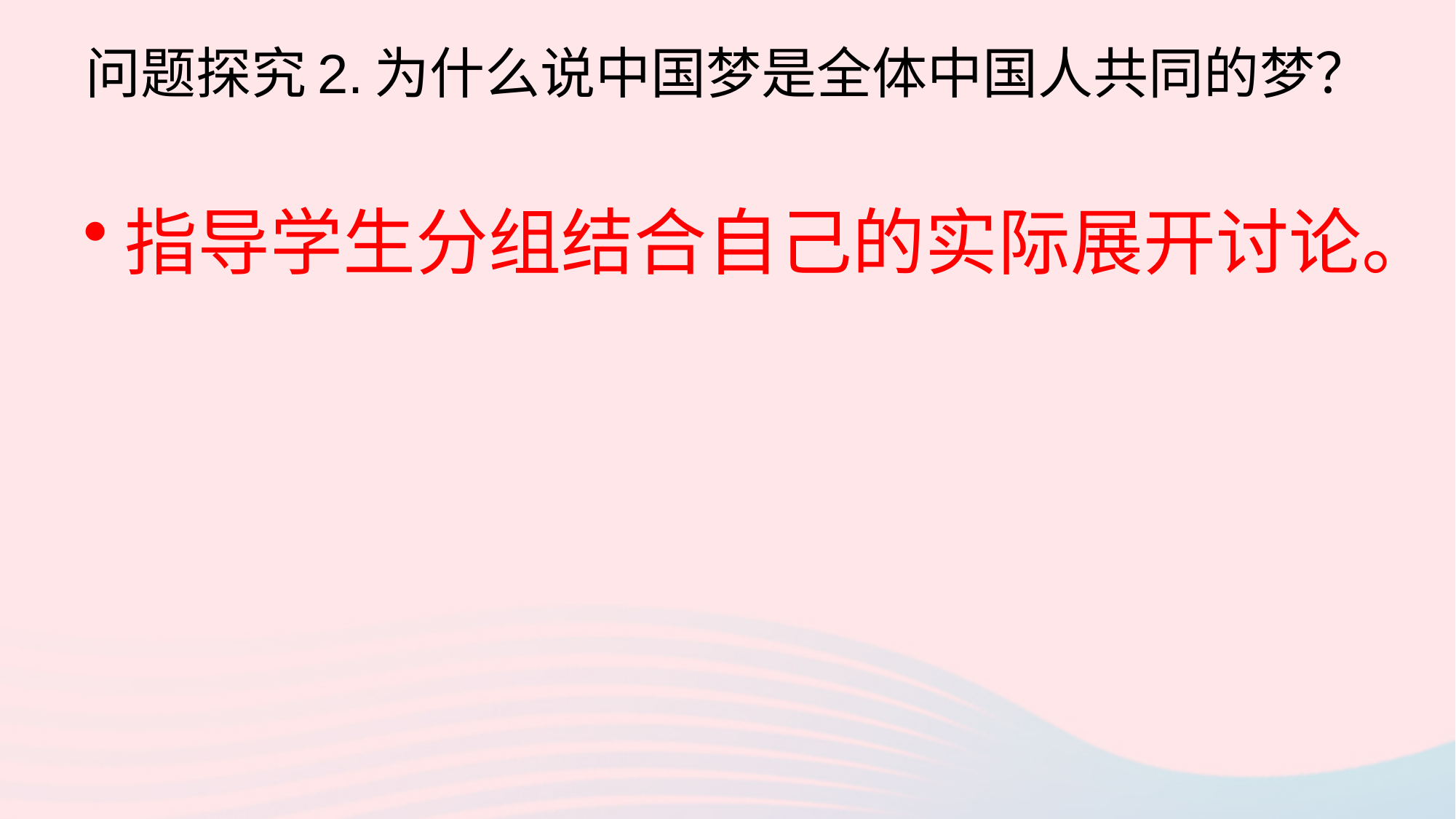

# 问题探究2.为什么说中国梦是全体中国人共同的梦？
指导学生分组结合自己的实际展开讨论。